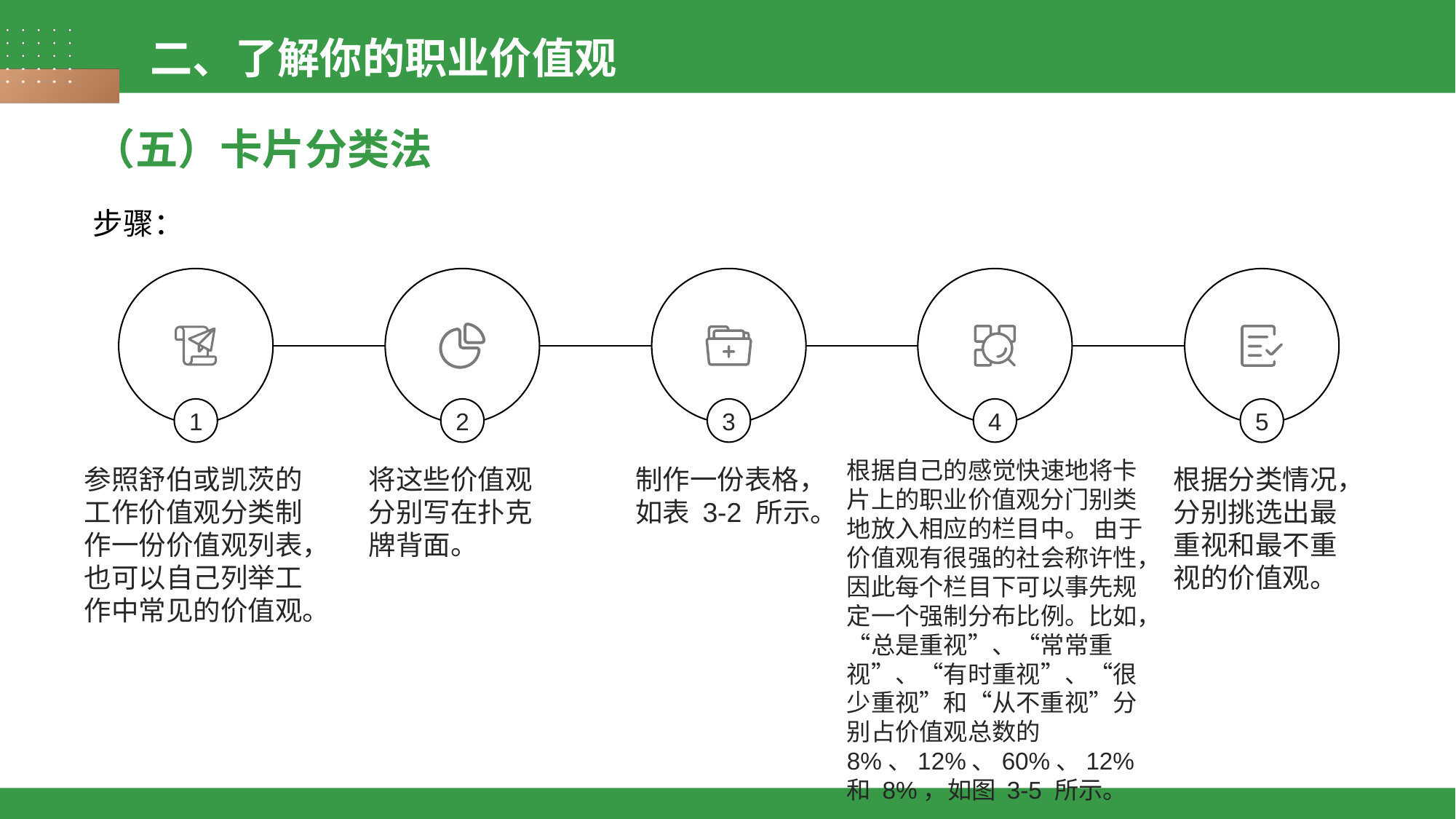

二、了解你的职业价值观
（五）卡片分类法
步骤：

1
2
3
4
5
根据自己的感觉快速地将卡片上的职业价值观分门别类地放入相应的栏目中。 由于价值观有很强的社会称许性，因此每个栏目下可以事先规定一个强制分布比例。比如，“总是重视”、“常常重视”、“有时重视”、“很少重视”和“从不重视”分别占价值观总数的 8%、12%、60%、12% 和 8%，如图 3-5 所示。
参照舒伯或凯茨的工作价值观分类制作一份价值观列表，也可以自己列举工作中常见的价值观。
制作一份表格，如表 3-2 所示。
将这些价值观分别写在扑克牌背面。
根据分类情况，分别挑选出最重视和最不重视的价值观。